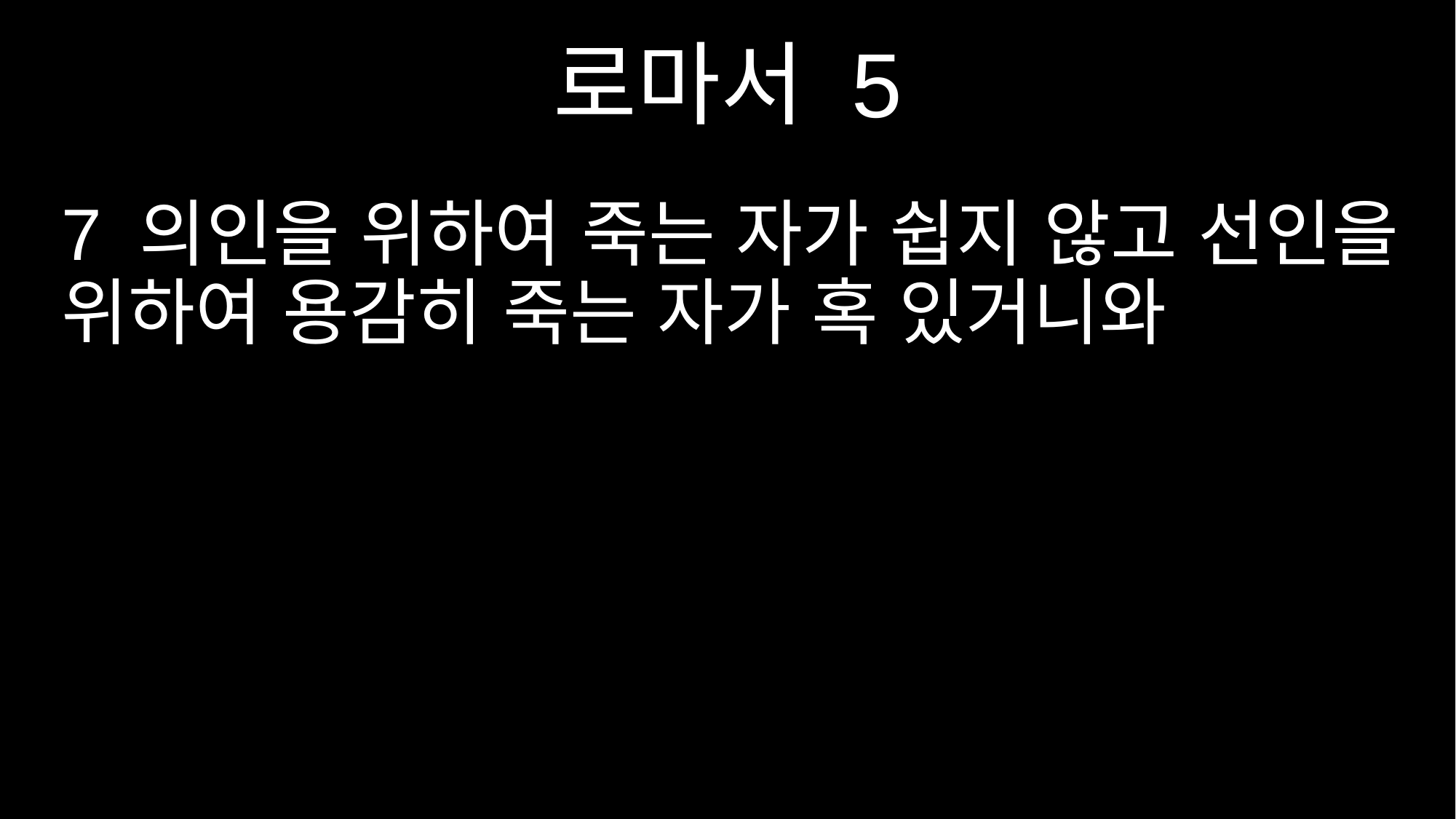

로마서 5
7 의인을 위하여 죽는 자가 쉽지 않고 선인을 위하여 용감히 죽는 자가 혹 있거니와